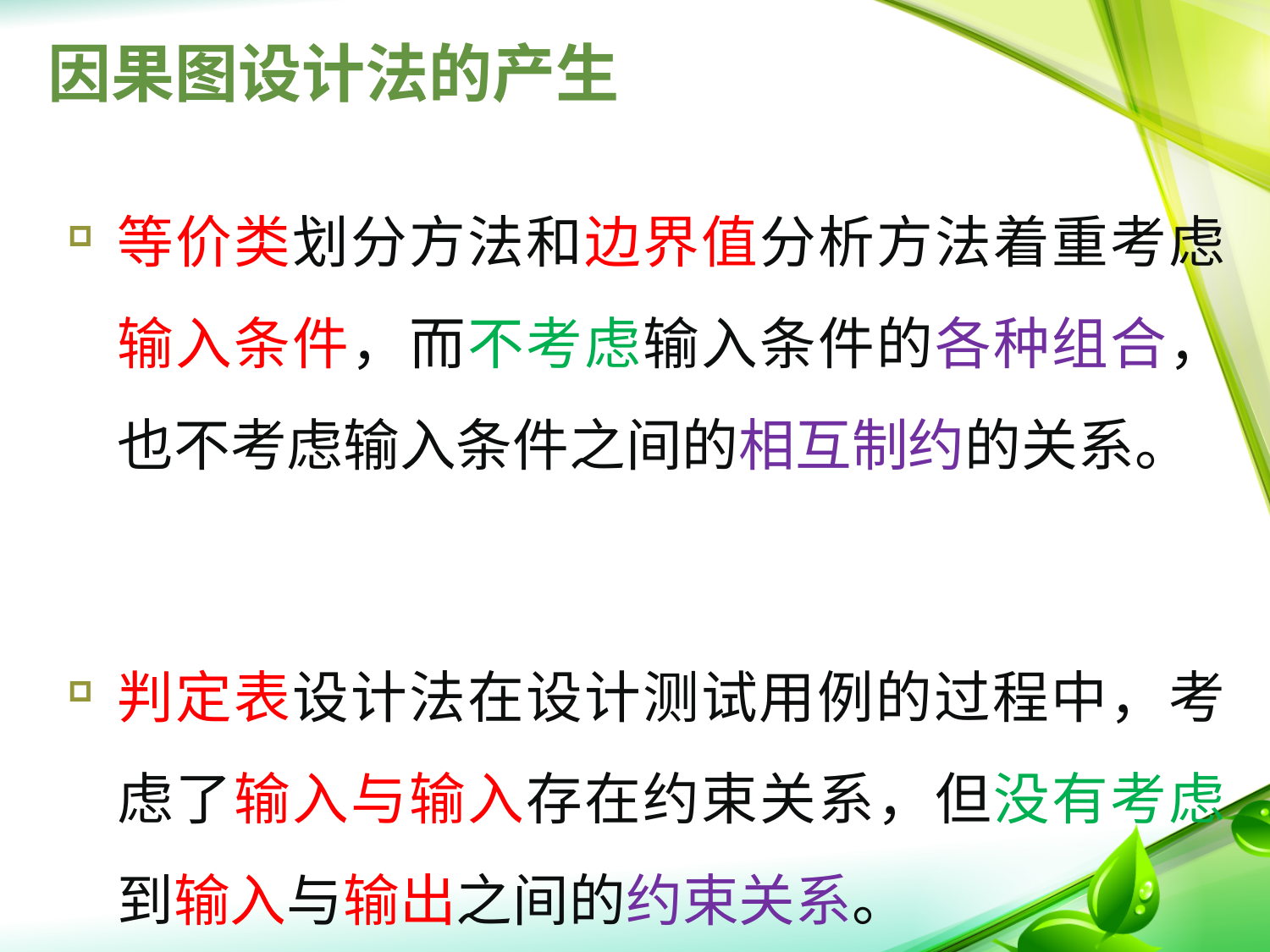

# 因果图设计法的产生
等价类划分方法和边界值分析方法着重考虑输入条件，而不考虑输入条件的各种组合，也不考虑输入条件之间的相互制约的关系。

判定表设计法在设计测试用例的过程中，考虑了输入与输入存在约束关系，但没有考虑到输入与输出之间的约束关系。